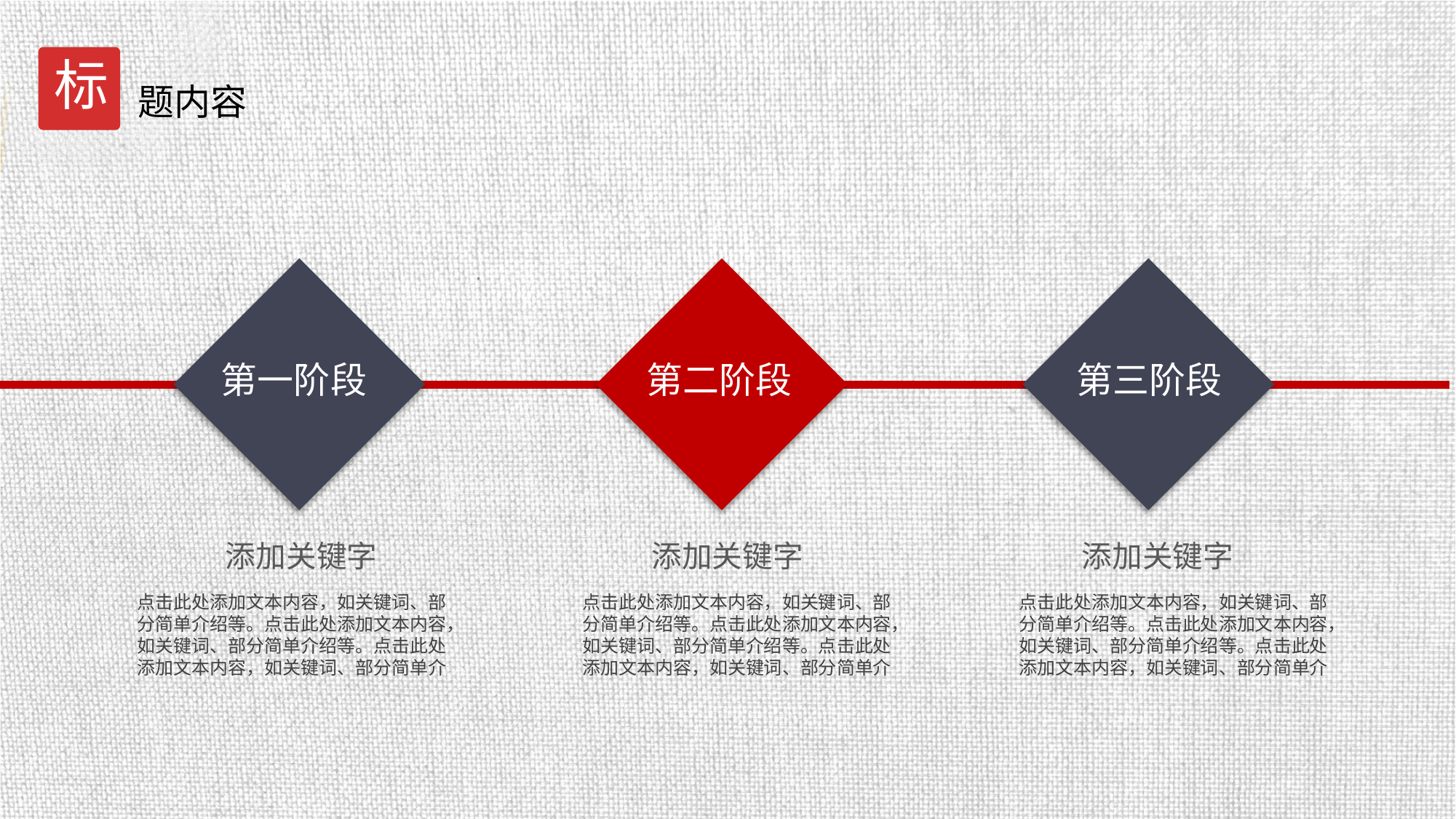

标

题内容

第三阶段

第一阶段

第二阶段

添加关键字
添加关键字
添加关键字
点击此处添加文本内容，如关键词、部分简单介绍等。点击此处添加文本内容，如关键词、部分简单介绍等。点击此处添加文本内容，如关键词、部分简单介
点击此处添加文本内容，如关键词、部分简单介绍等。点击此处添加文本内容，如关键词、部分简单介绍等。点击此处添加文本内容，如关键词、部分简单介
点击此处添加文本内容，如关键词、部分简单介绍等。点击此处添加文本内容，如关键词、部分简单介绍等。点击此处添加文本内容，如关键词、部分简单介